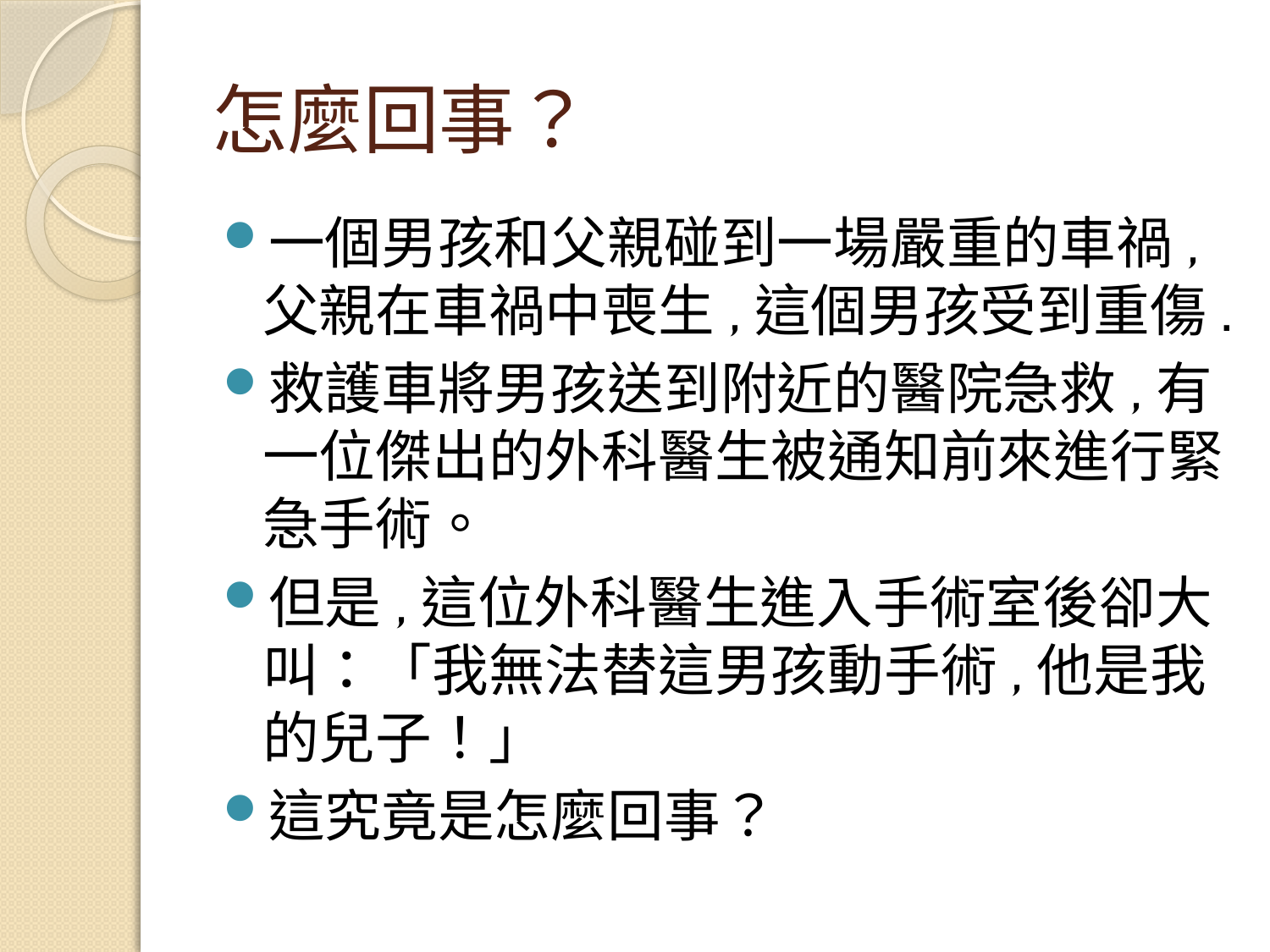

# 怎麼回事？
一個男孩和父親碰到一場嚴重的車禍,父親在車禍中喪生,這個男孩受到重傷.
救護車將男孩送到附近的醫院急救,有一位傑出的外科醫生被通知前來進行緊急手術。
但是,這位外科醫生進入手術室後卻大叫：「我無法替這男孩動手術,他是我的兒子！」
這究竟是怎麼回事？